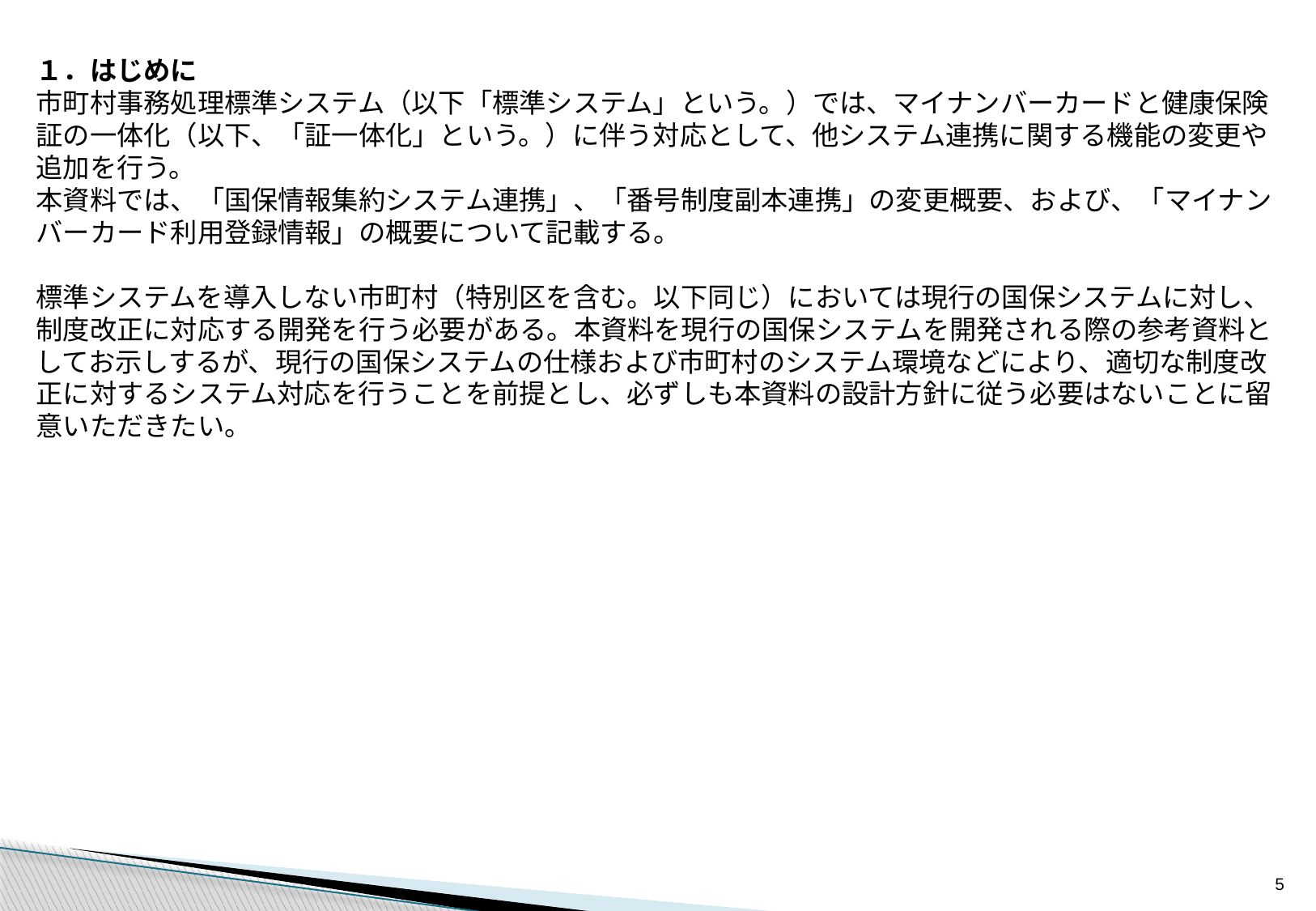

１．はじめに
市町村事務処理標準システム（以下「標準システム」という。）では、マイナンバーカードと健康保険証の一体化（以下、「証一体化」という。）に伴う対応として、他システム連携に関する機能の変更や追加を行う。
本資料では、「国保情報集約システム連携」、「番号制度副本連携」の変更概要、および、「マイナンバーカード利用登録情報」の概要について記載する。

標準システムを導入しない市町村（特別区を含む。以下同じ）においては現行の国保システムに対し、制度改正に対応する開発を行う必要がある。本資料を現行の国保システムを開発される際の参考資料としてお示しするが、現行の国保システムの仕様および市町村のシステム環境などにより、適切な制度改正に対するシステム対応を行うことを前提とし、必ずしも本資料の設計方針に従う必要はないことに留意いただきたい。

5